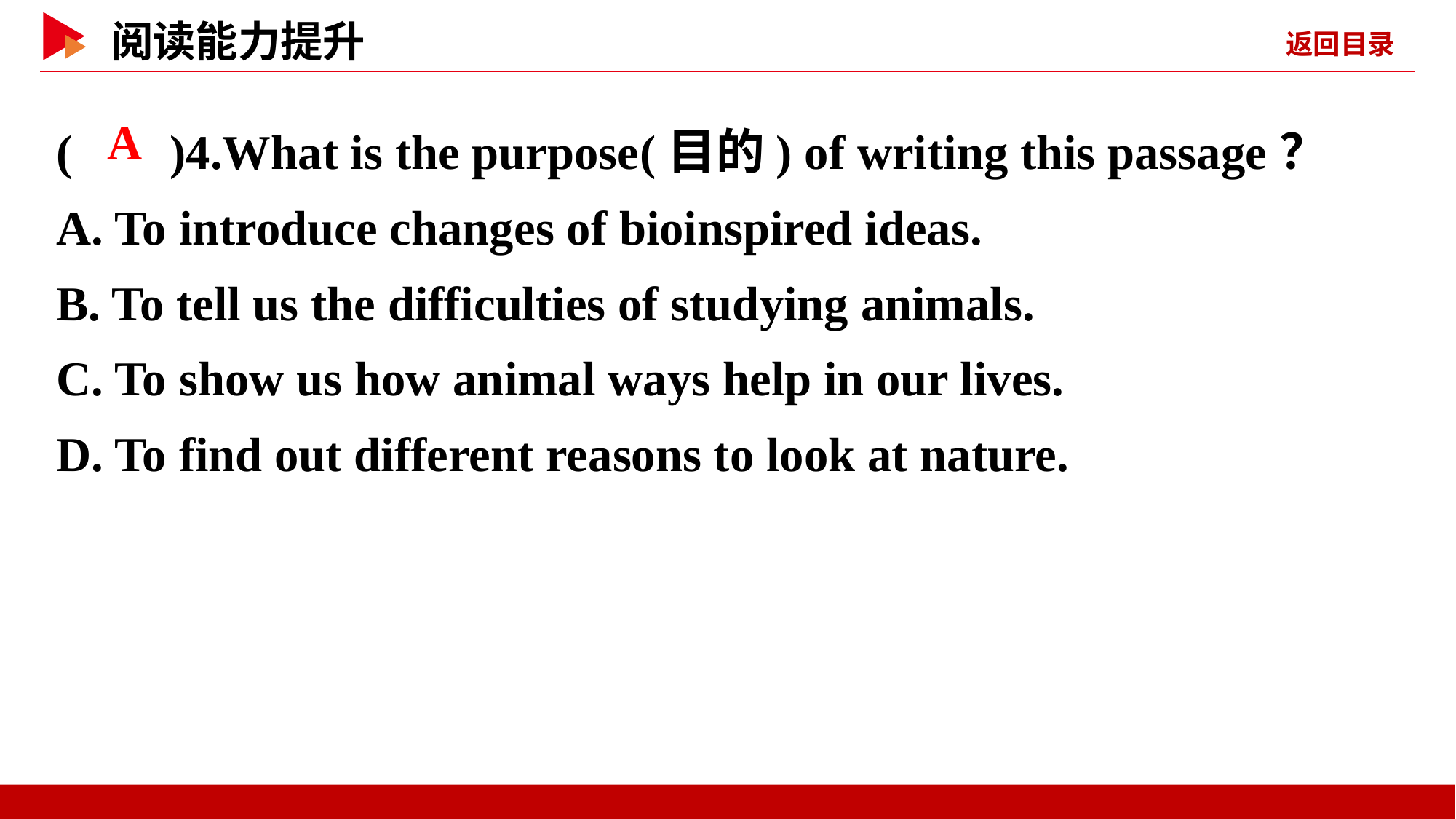

(        )4.What is the purpose(目的) of writing this passage？
A. To introduce changes of bioinspired ideas.
B. To tell us the difficulties of studying animals.
C. To show us how animal ways help in our lives.
D. To find out different reasons to look at nature.
   A